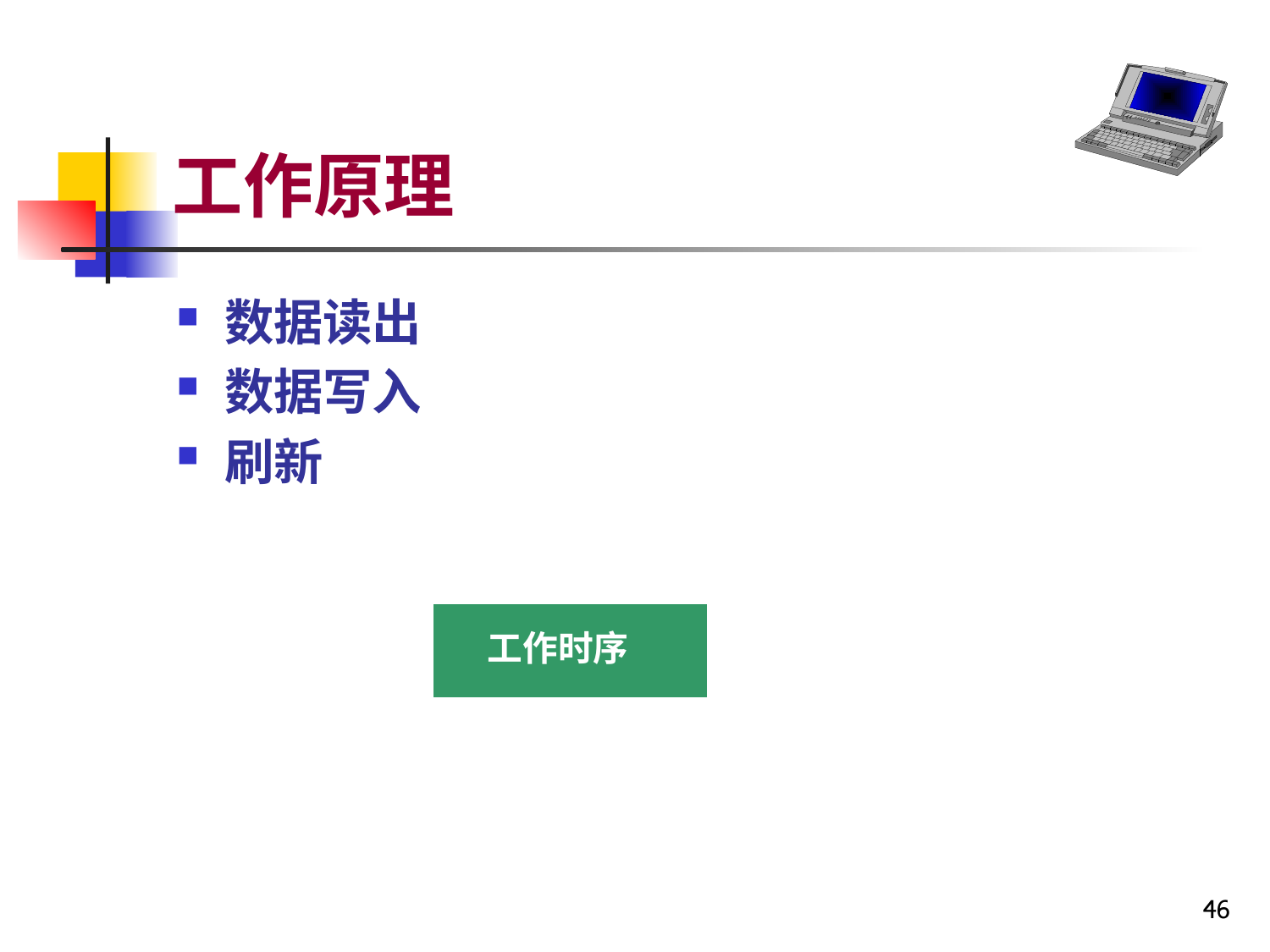

# 工作原理
数据读出
数据写入
刷新

工作时序
46